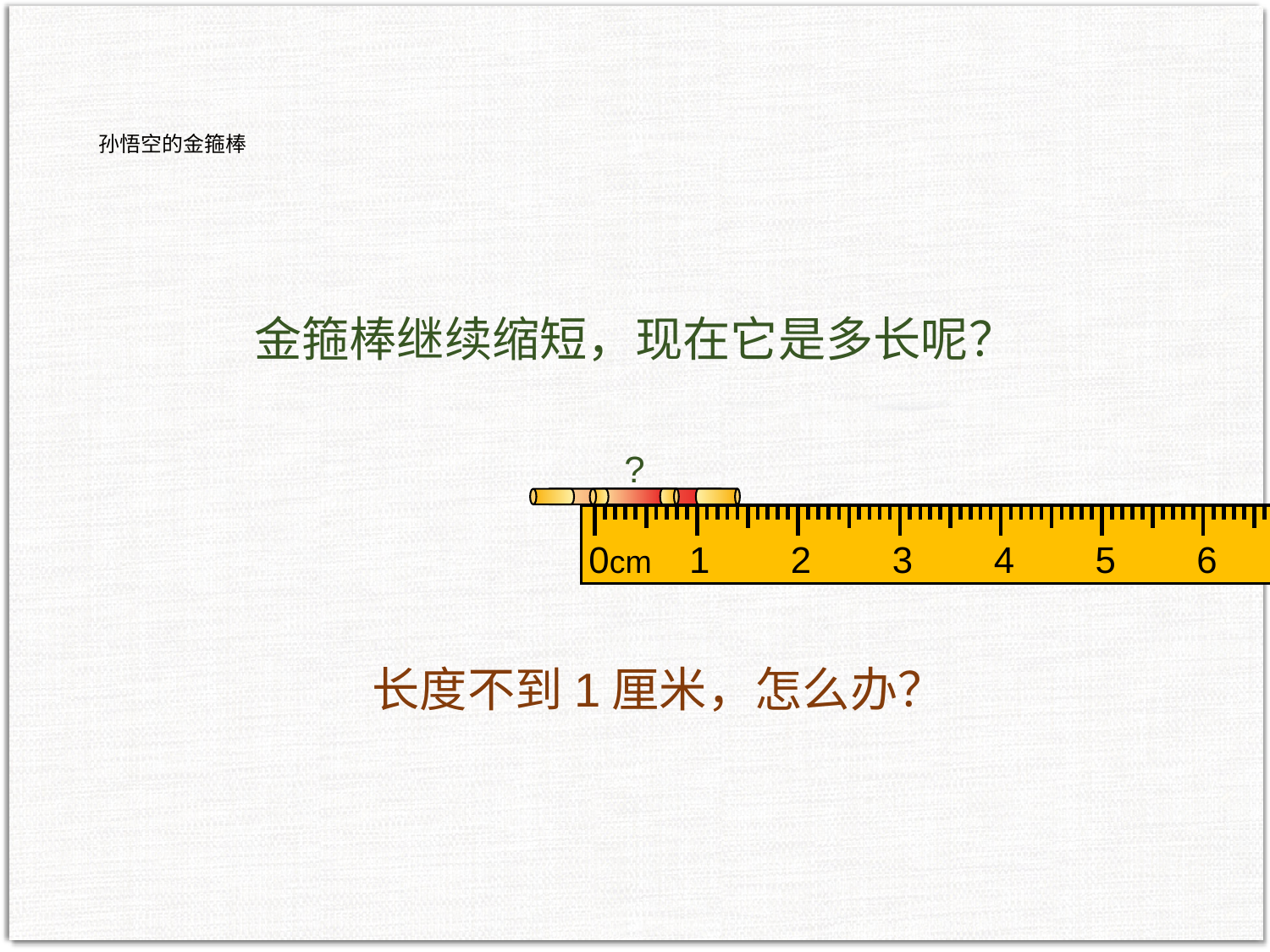

孙悟空的金箍棒
金箍棒继续缩短，现在它是多长呢？

?

0cm
1
2
3
4
5
6
7
8
9
10
长度不到1厘米，怎么办？